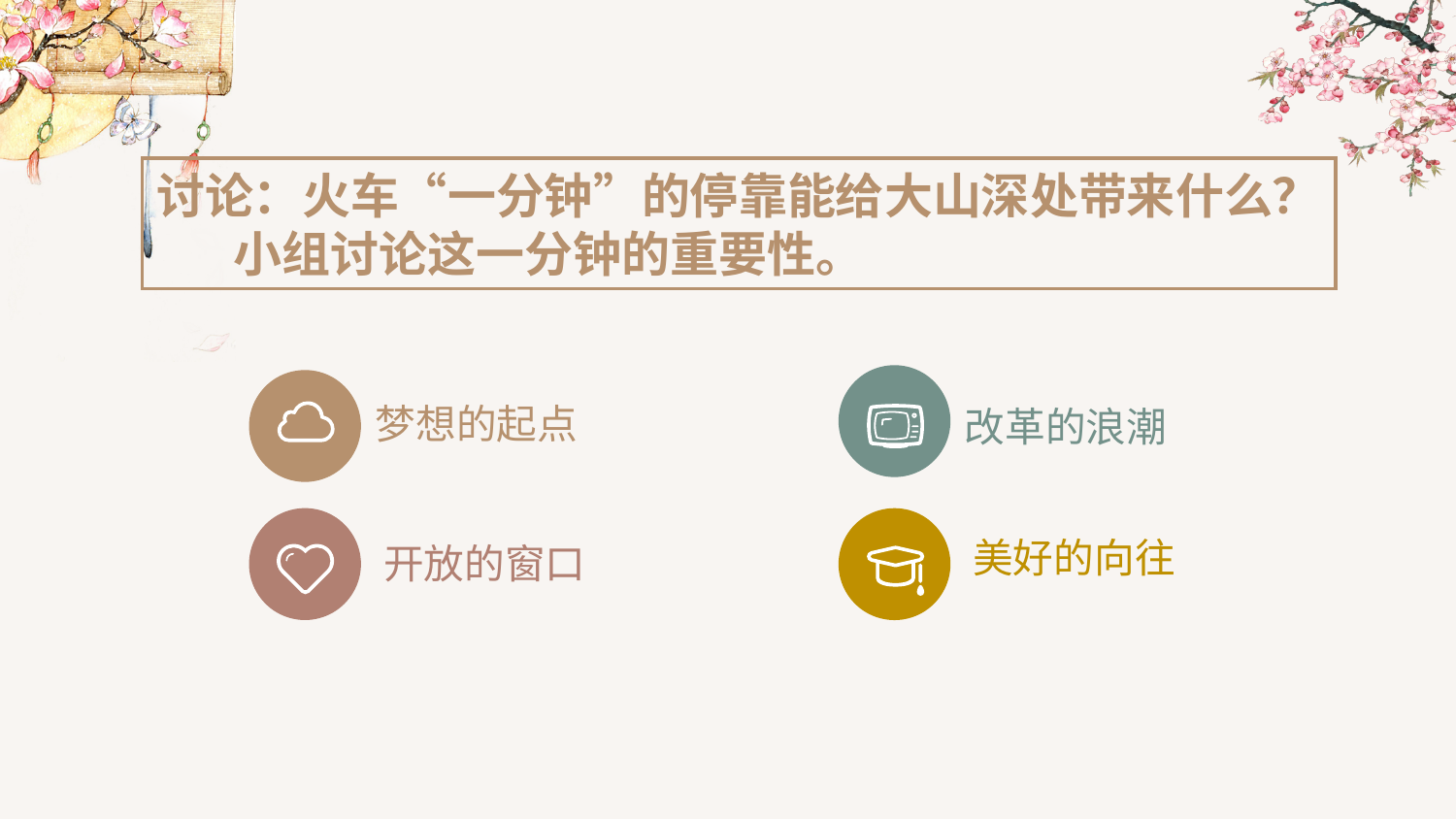

讨论：火车“一分钟”的停靠能给大山深处带来什么？
      小组讨论这一分钟的重要性。

梦想的起点
改革的浪潮

美好的向往
开放的窗口